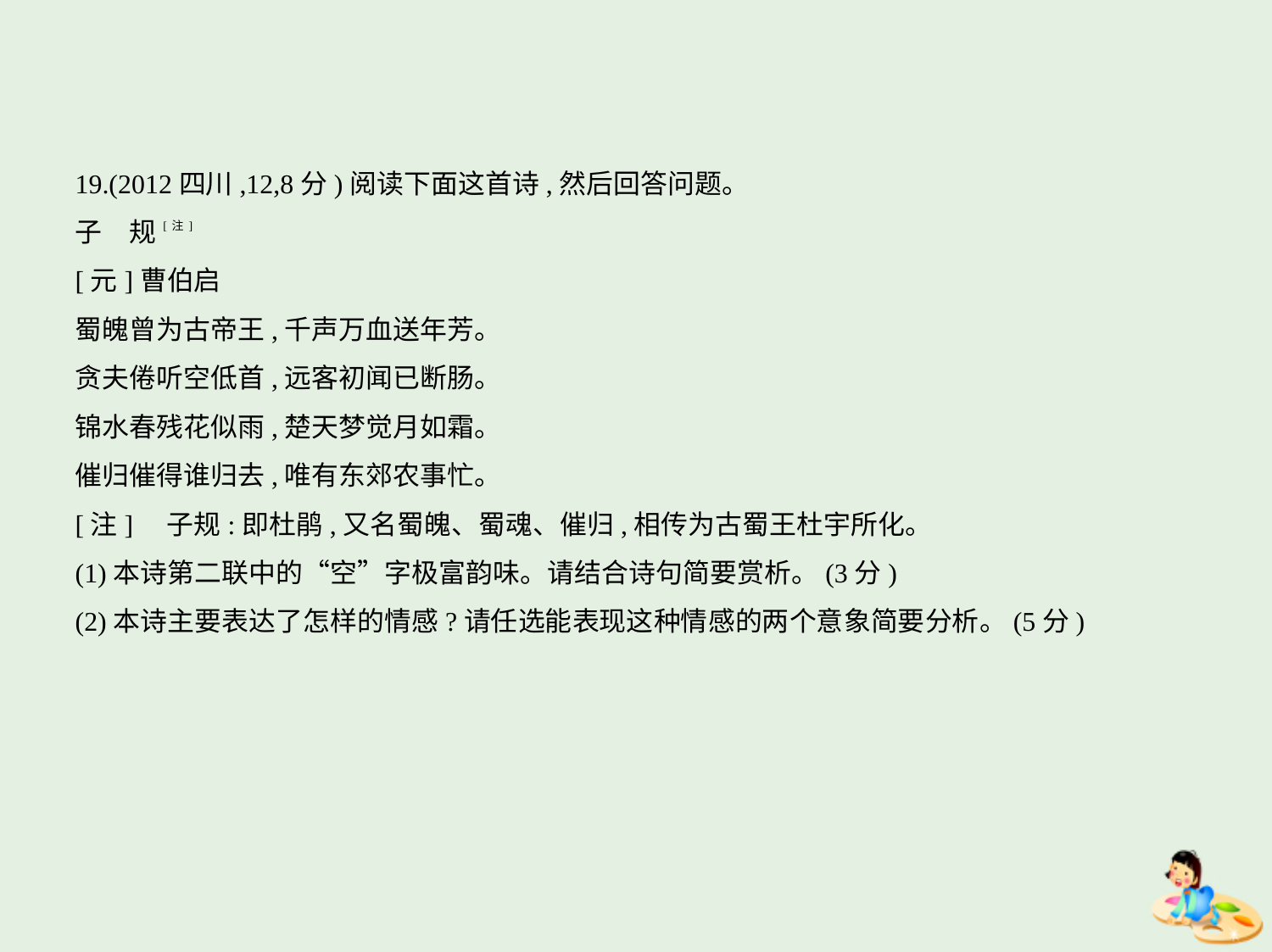

19.(2012四川,12,8分)阅读下面这首诗,然后回答问题。
子　规[注]
[元]曹伯启
蜀魄曾为古帝王,千声万血送年芳。
贪夫倦听空低首,远客初闻已断肠。
锦水春残花似雨,楚天梦觉月如霜。
催归催得谁归去,唯有东郊农事忙。
[注]    子规:即杜鹃,又名蜀魄、蜀魂、催归,相传为古蜀王杜宇所化。
(1)本诗第二联中的“空”字极富韵味。请结合诗句简要赏析。(3分)
(2)本诗主要表达了怎样的情感?请任选能表现这种情感的两个意象简要分析。(5分)